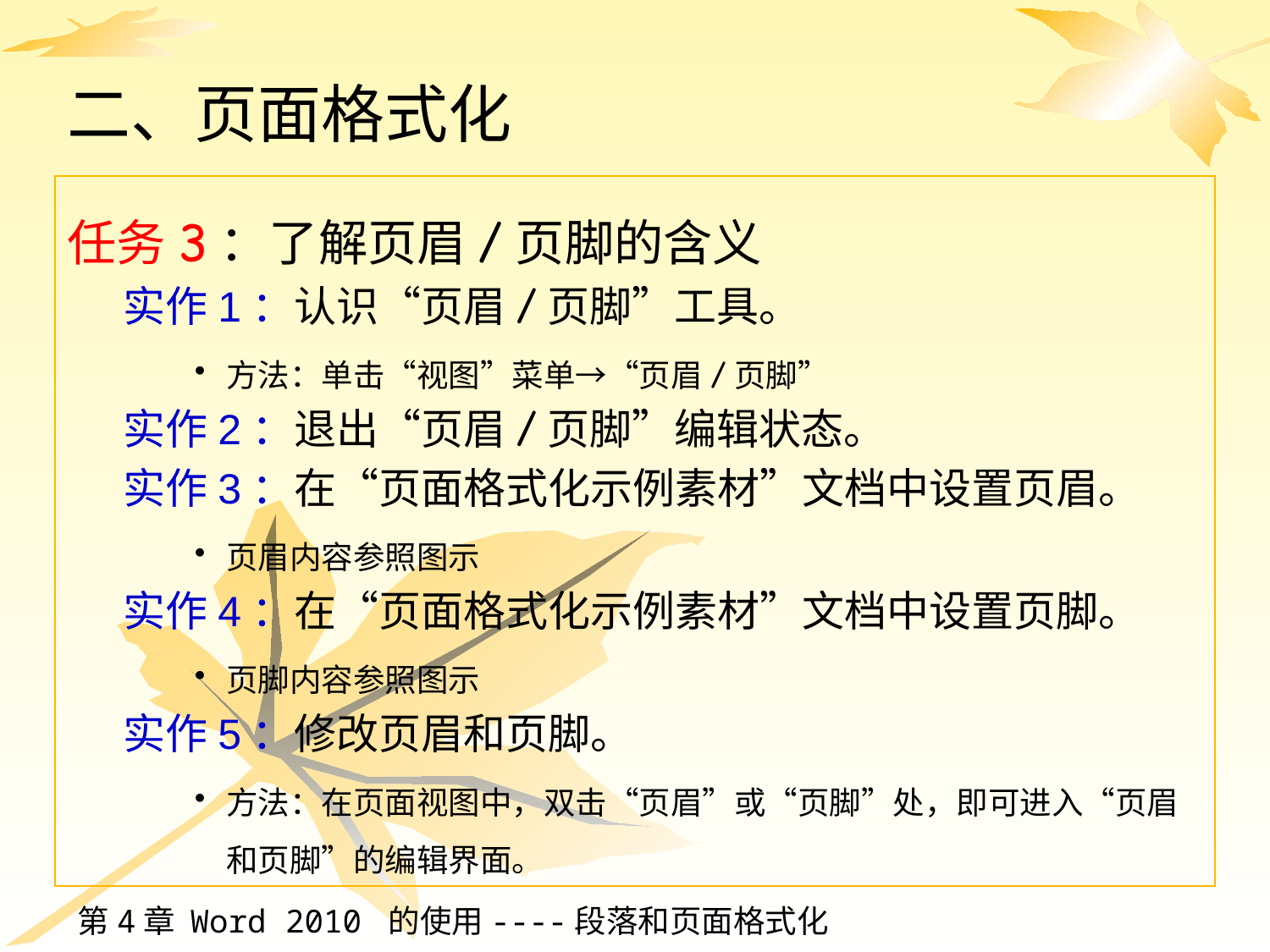

# 二、页面格式化
任务3：了解页眉/页脚的含义
实作1：认识“页眉/页脚”工具。
方法：单击“视图”菜单→“页眉/页脚”
实作2：退出“页眉/页脚”编辑状态。
实作3：在“页面格式化示例素材”文档中设置页眉。
页眉内容参照图示
实作4：在“页面格式化示例素材”文档中设置页脚。
页脚内容参照图示
实作5：修改页眉和页脚。
方法：在页面视图中，双击“页眉”或“页脚”处，即可进入“页眉和页脚”的编辑界面。